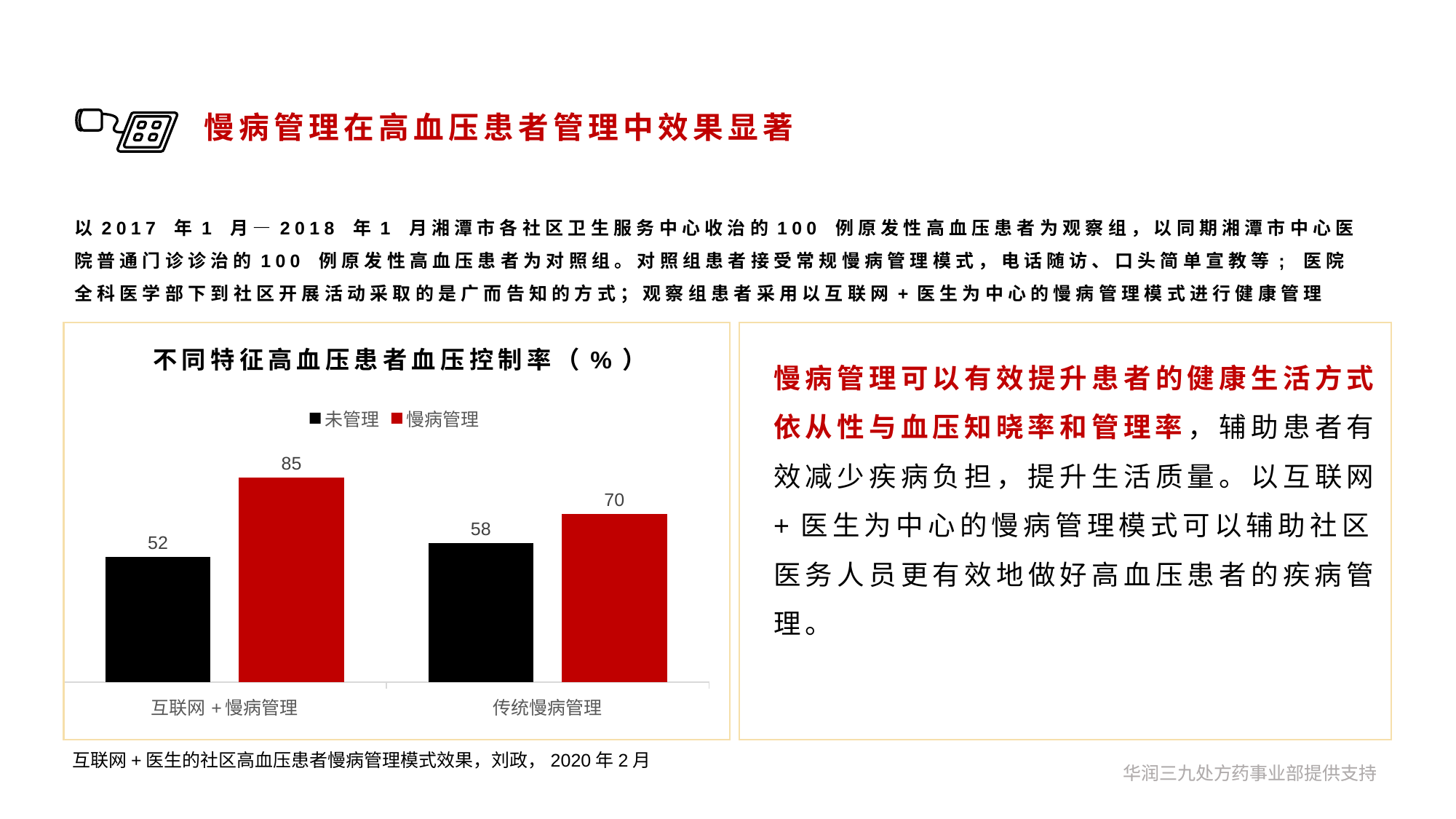

# 慢病管理在高血压患者管理中效果显著

以2017 年1 月—2018 年1 月湘潭市各社区卫生服务中心收治的100 例原发性高血压患者为观察组，以同期湘潭市中心医院普通门诊诊治的100 例原发性高血压患者为对照组。对照组患者接受常规慢病管理模式，电话随访、口头简单宣教等; 医院全科医学部下到社区开展活动采取的是广而告知的方式；观察组患者采用以互联网+医生为中心的慢病管理模式进行健康管理

不同特征高血压患者血压控制率（%）
慢病管理可以有效提升患者的健康生活方式依从性与血压知晓率和管理率，辅助患者有效减少疾病负担，提升生活质量。以互联网+医生为中心的慢病管理模式可以辅助社区医务人员更有效地做好高血压患者的疾病管理。

### Chart

| Category | 未管理 | 慢病管理 |
|---|---|---|
| 互联网+慢病管理 | 52.0 | 85.0 |
| 传统慢病管理 | 58.0 | 70.0 |
互联网+医生的社区高血压患者慢病管理模式效果，刘政，2020年2月